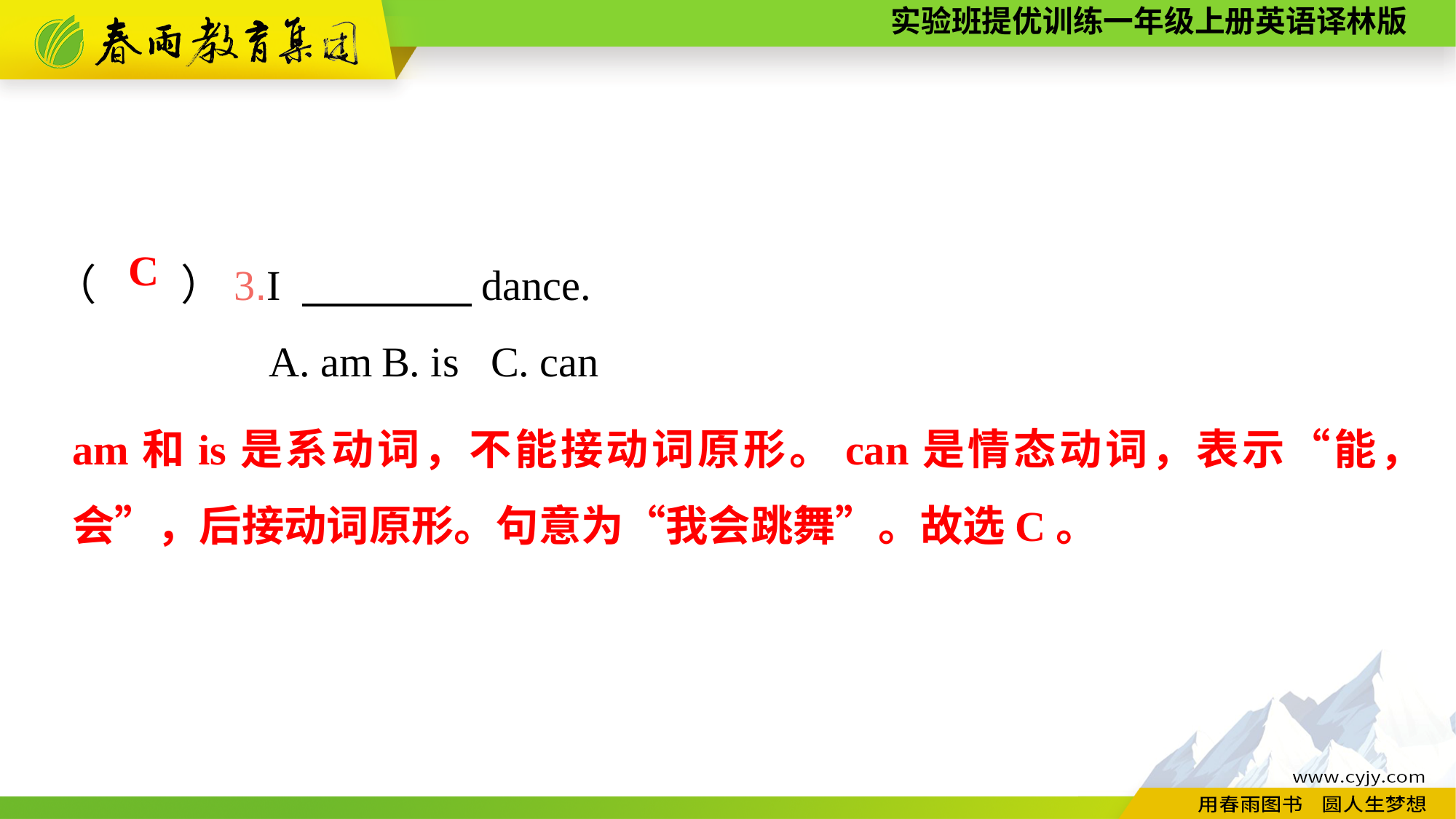

（　　）3.I 　　　　dance.
A. am	B. is	C. can
C
am和is是系动词，不能接动词原形。can是情态动词，表示“能，会”，后接动词原形。句意为“我会跳舞”。故选C。